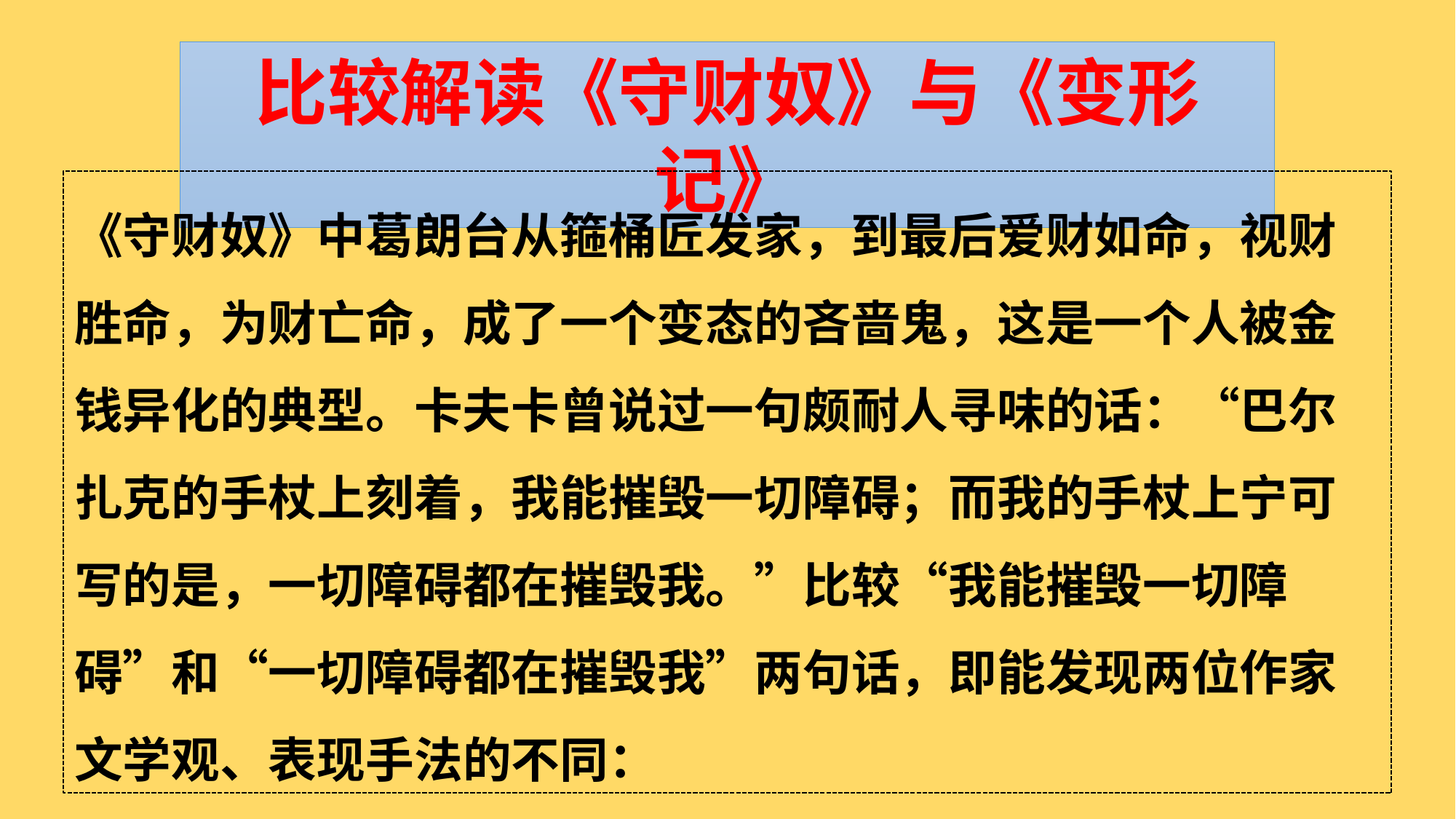

比较解读《守财奴》与《变形记》
《守财奴》中葛朗台从箍桶匠发家，到最后爱财如命，视财胜命，为财亡命，成了一个变态的吝啬鬼，这是一个人被金钱异化的典型。卡夫卡曾说过一句颇耐人寻味的话：“巴尔扎克的手杖上刻着，我能摧毁一切障碍；而我的手杖上宁可写的是，一切障碍都在摧毁我。”比较“我能摧毁一切障碍”和“一切障碍都在摧毁我”两句话，即能发现两位作家文学观、表现手法的不同：